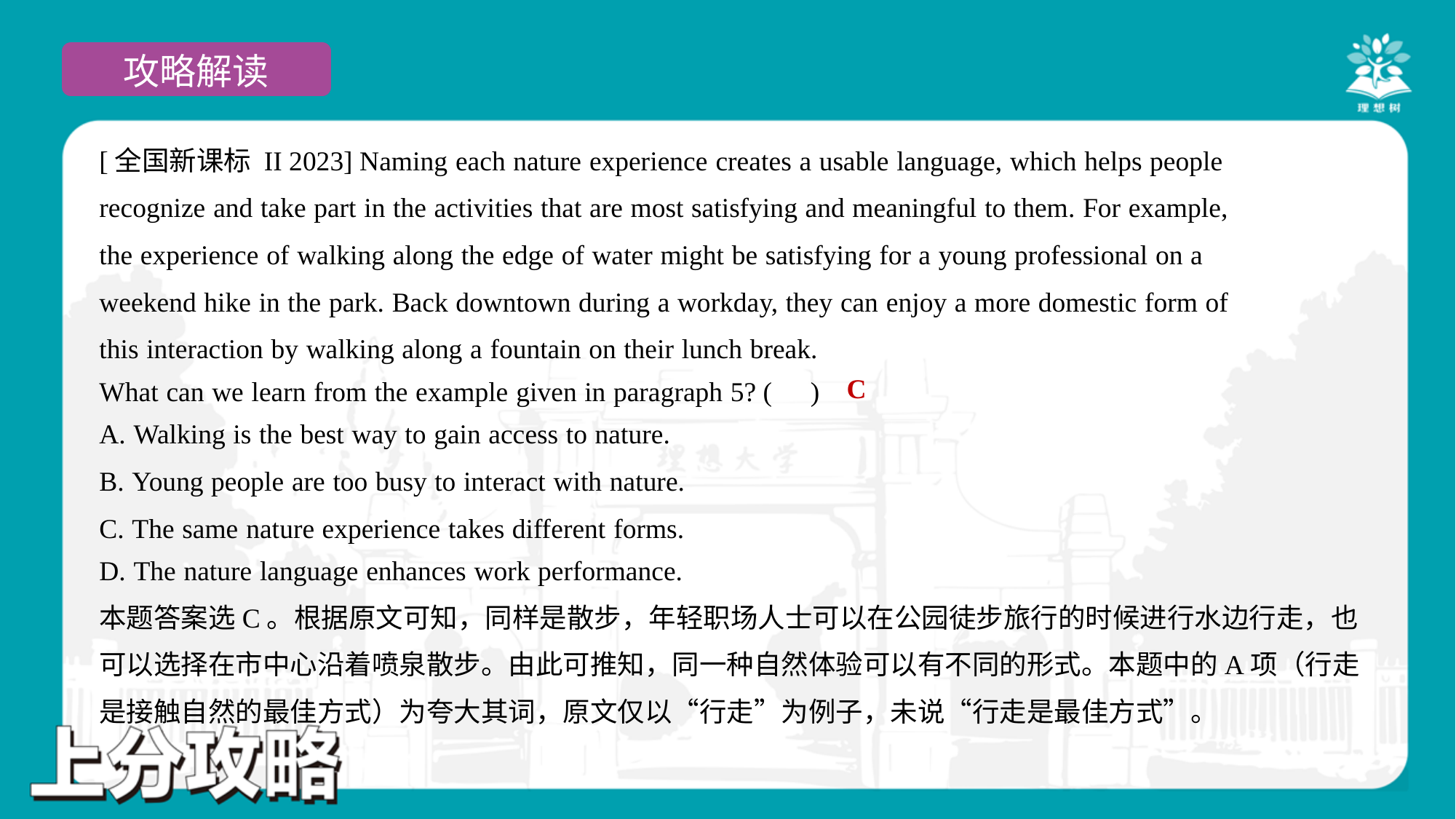

[全国新课标 II 2023] Naming each nature experience creates a usable language, which helps people
recognize and take part in the activities that are most satisfying and meaningful to them. For example,
the experience of walking along the edge of water might be satisfying for a young professional on a
weekend hike in the park. Back downtown during a workday, they can enjoy a more domestic form of
this interaction by walking along a fountain on their lunch break.
What can we learn from the example given in paragraph 5? (     )
C
A. Walking is the best way to gain access to nature.
B. Young people are too busy to interact with nature.
C. The same nature experience takes different forms.
D. The nature language enhances work performance.
本题答案选C。根据原文可知，同样是散步，年轻职场人士可以在公园徒步旅行的时候进行水边行走，也
可以选择在市中心沿着喷泉散步。由此可推知，同一种自然体验可以有不同的形式。本题中的A项（行走
是接触自然的最佳方式）为夸大其词，原文仅以“行走”为例子，未说“行走是最佳方式”。